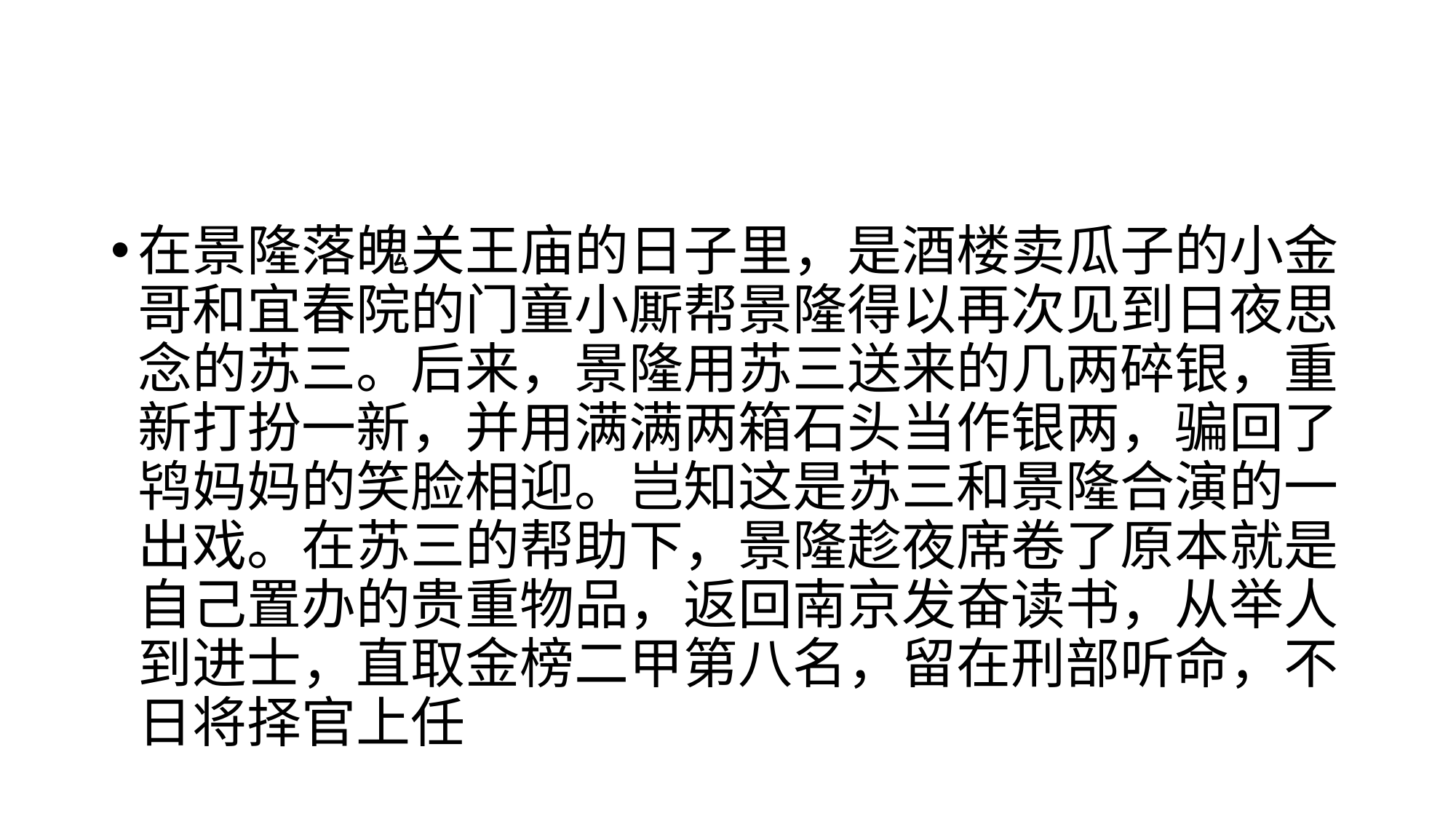

#
在景隆落魄关王庙的日子里，是酒楼卖瓜子的小金哥和宜春院的门童小厮帮景隆得以再次见到日夜思念的苏三。后来，景隆用苏三送来的几两碎银，重新打扮一新，并用满满两箱石头当作银两，骗回了鸨妈妈的笑脸相迎。岂知这是苏三和景隆合演的一出戏。在苏三的帮助下，景隆趁夜席卷了原本就是自己置办的贵重物品，返回南京发奋读书，从举人到进士，直取金榜二甲第八名，留在刑部听命，不日将择官上任